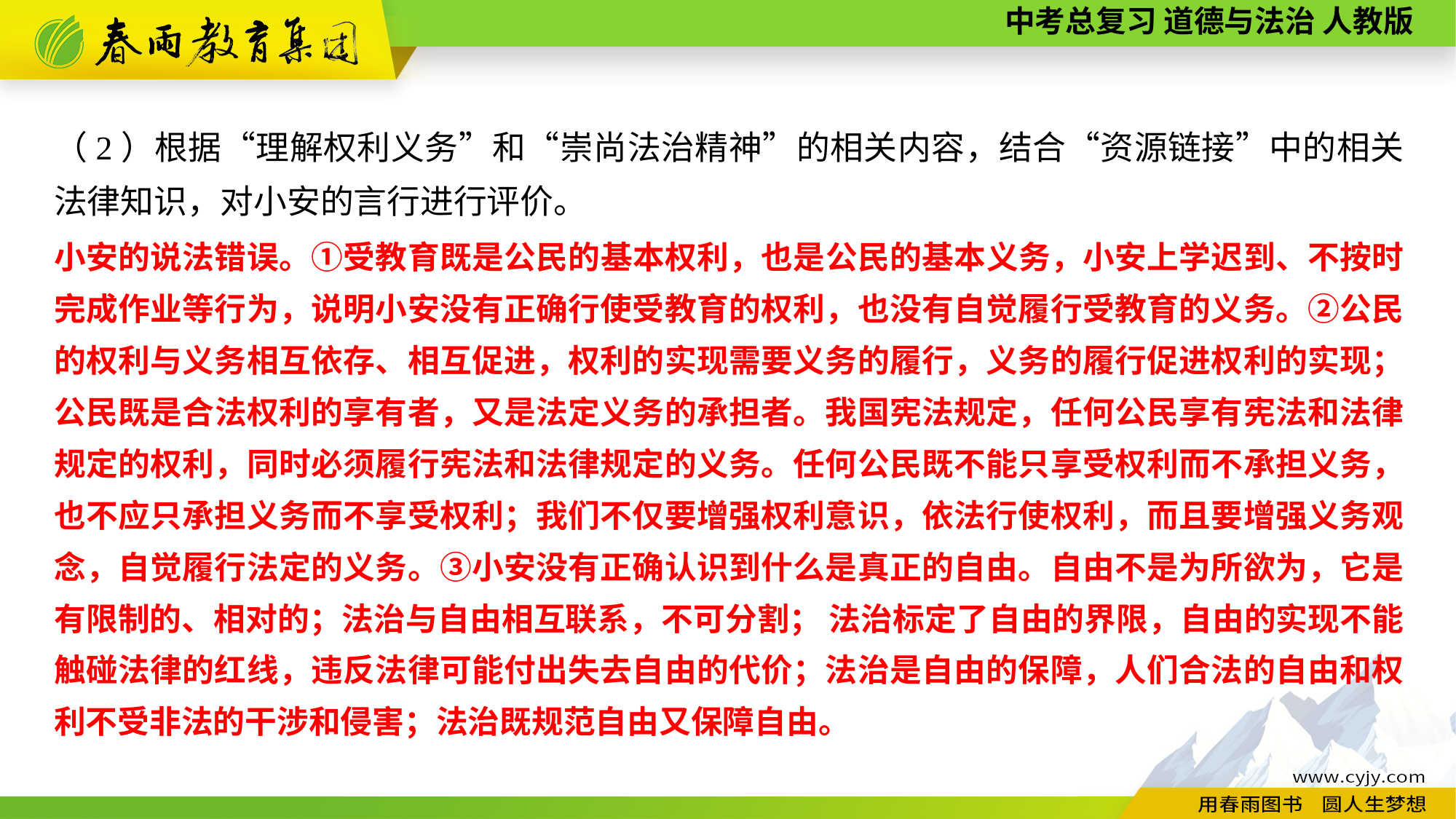

（2）根据“理解权利义务”和“崇尚法治精神”的相关内容，结合“资源链接”中的相关法律知识，对小安的言行进行评价。
小安的说法错误。①受教育既是公民的基本权利，也是公民的基本义务，小安上学迟到、不按时完成作业等行为，说明小安没有正确行使受教育的权利，也没有自觉履行受教育的义务。②公民的权利与义务相互依存、相互促进，权利的实现需要义务的履行，义务的履行促进权利的实现；公民既是合法权利的享有者，又是法定义务的承担者。我国宪法规定，任何公民享有宪法和法律规定的权利，同时必须履行宪法和法律规定的义务。任何公民既不能只享受权利而不承担义务，也不应只承担义务而不享受权利；我们不仅要增强权利意识，依法行使权利，而且要增强义务观念，自觉履行法定的义务。③小安没有正确认识到什么是真正的自由。自由不是为所欲为，它是有限制的、相对的；法治与自由相互联系，不可分割； 法治标定了自由的界限，自由的实现不能触碰法律的红线，违反法律可能付出失去自由的代价；法治是自由的保障，人们合法的自由和权利不受非法的干涉和侵害；法治既规范自由又保障自由。